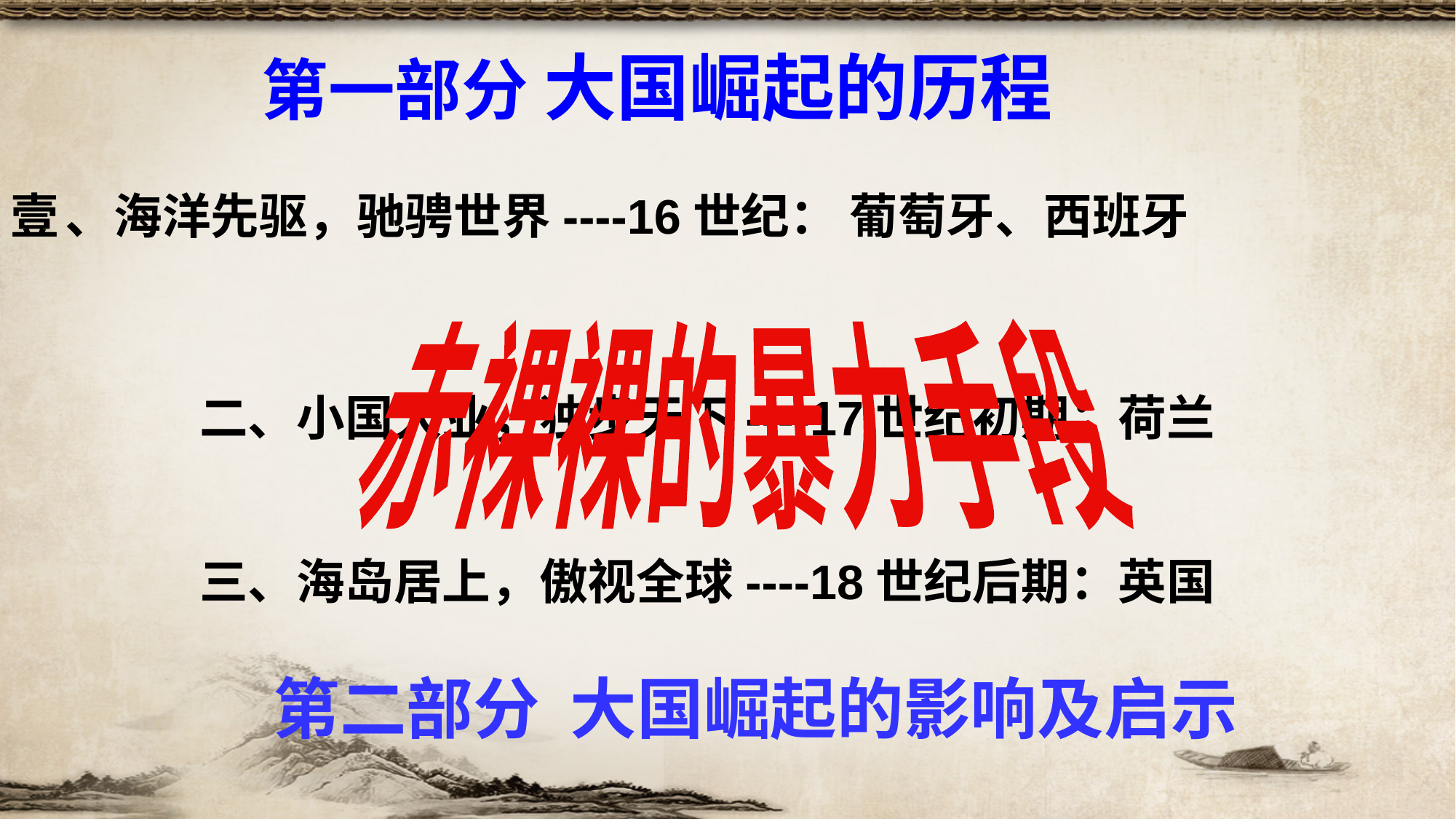

第一部分 大国崛起的历程
、海洋先驱，驰骋世界----16世纪： 葡萄牙、西班牙
赤裸裸的暴力手段
二、小国大业，独步天下----17世纪初期：荷兰
三、海岛居上，傲视全球----18世纪后期：英国
第二部分  大国崛起的影响及启示